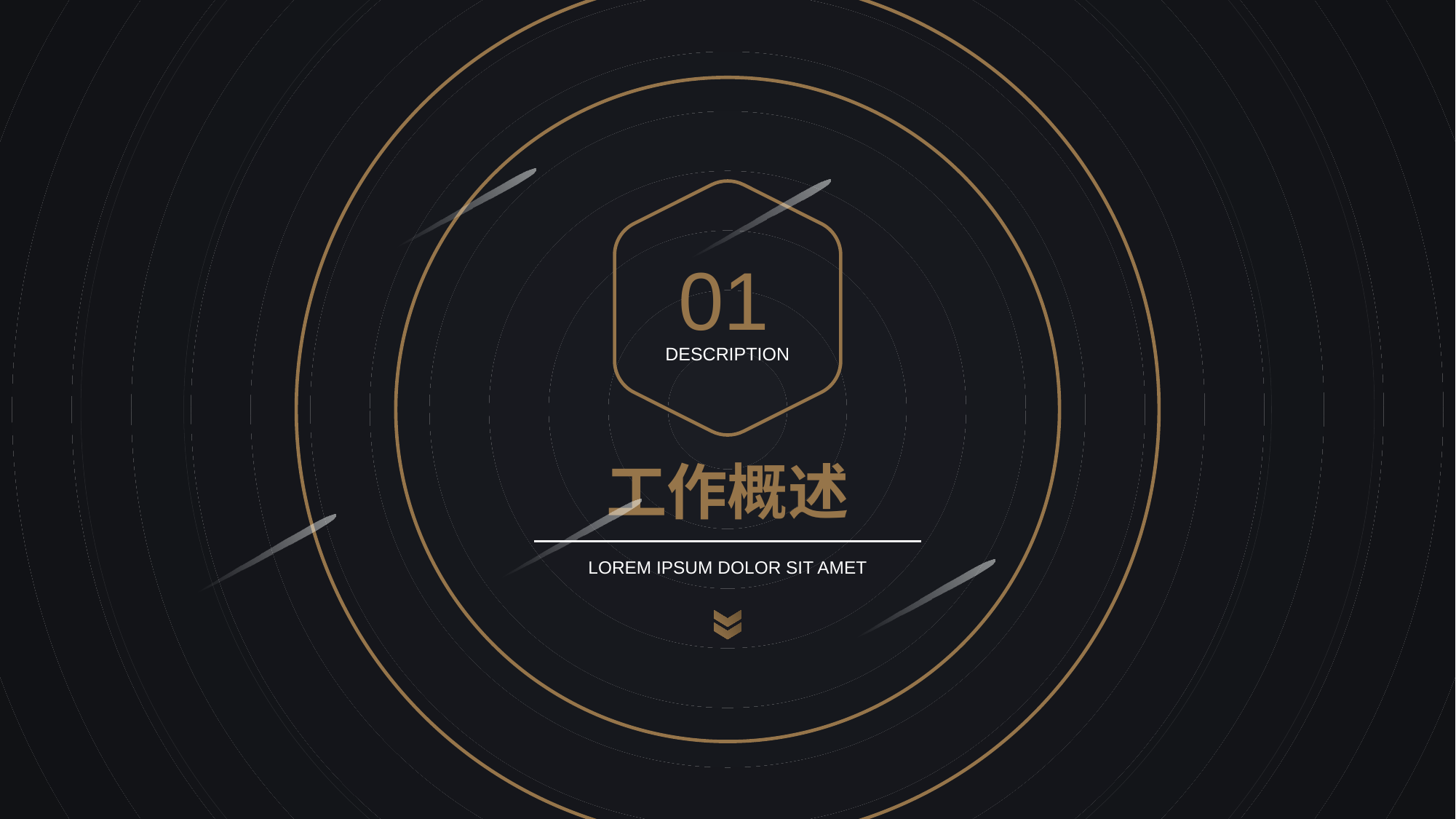

01
DESCRIPTION
工作概述
LOREM IPSUM DOLOR SIT AMET